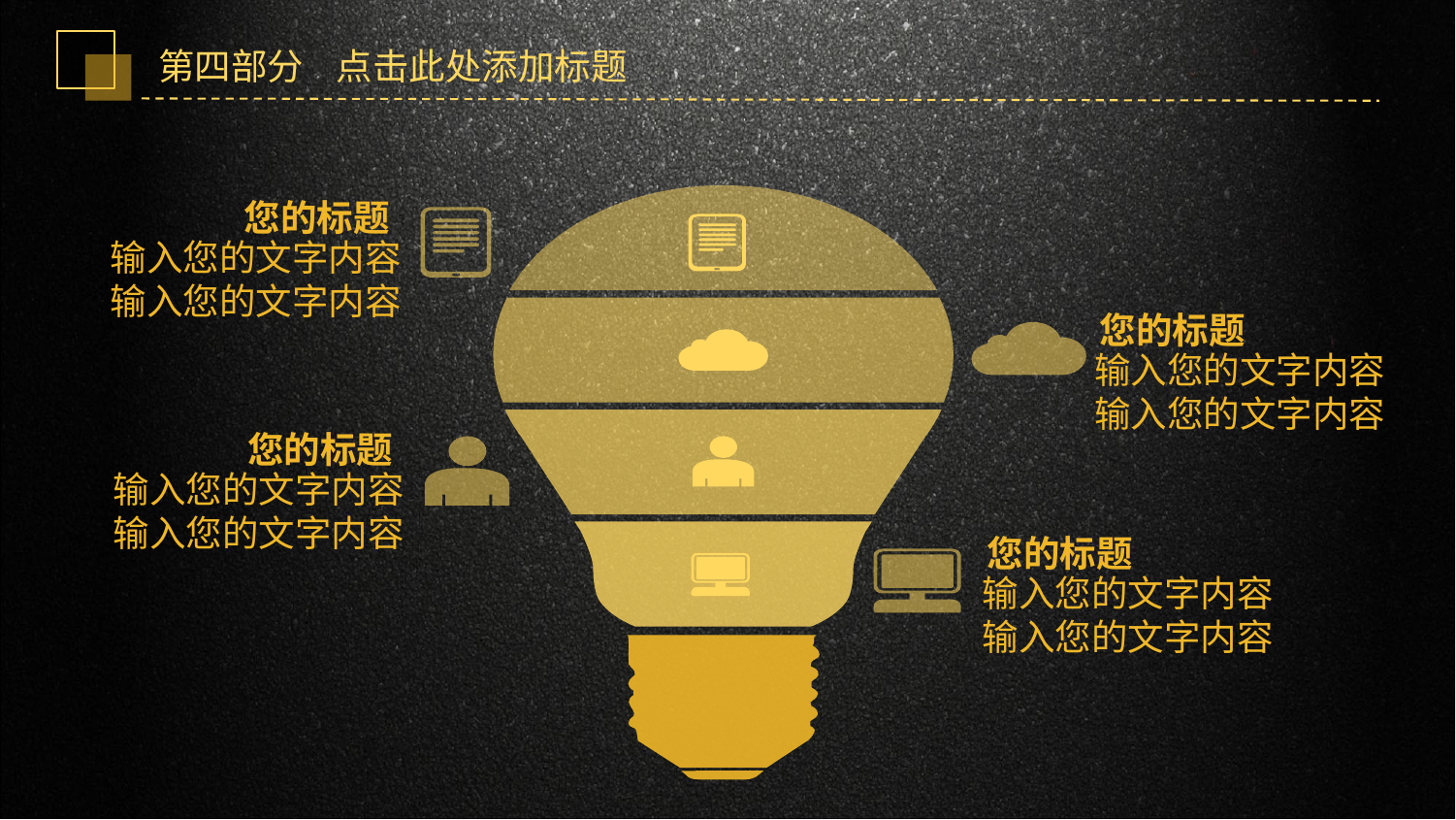

第四部分    点击此处添加标题

您的标题

输入您的文字内容
输入您的文字内容

您的标题

输入您的文字内容
输入您的文字内容

您的标题

输入您的文字内容
输入您的文字内容

您的标题

输入您的文字内容
输入您的文字内容